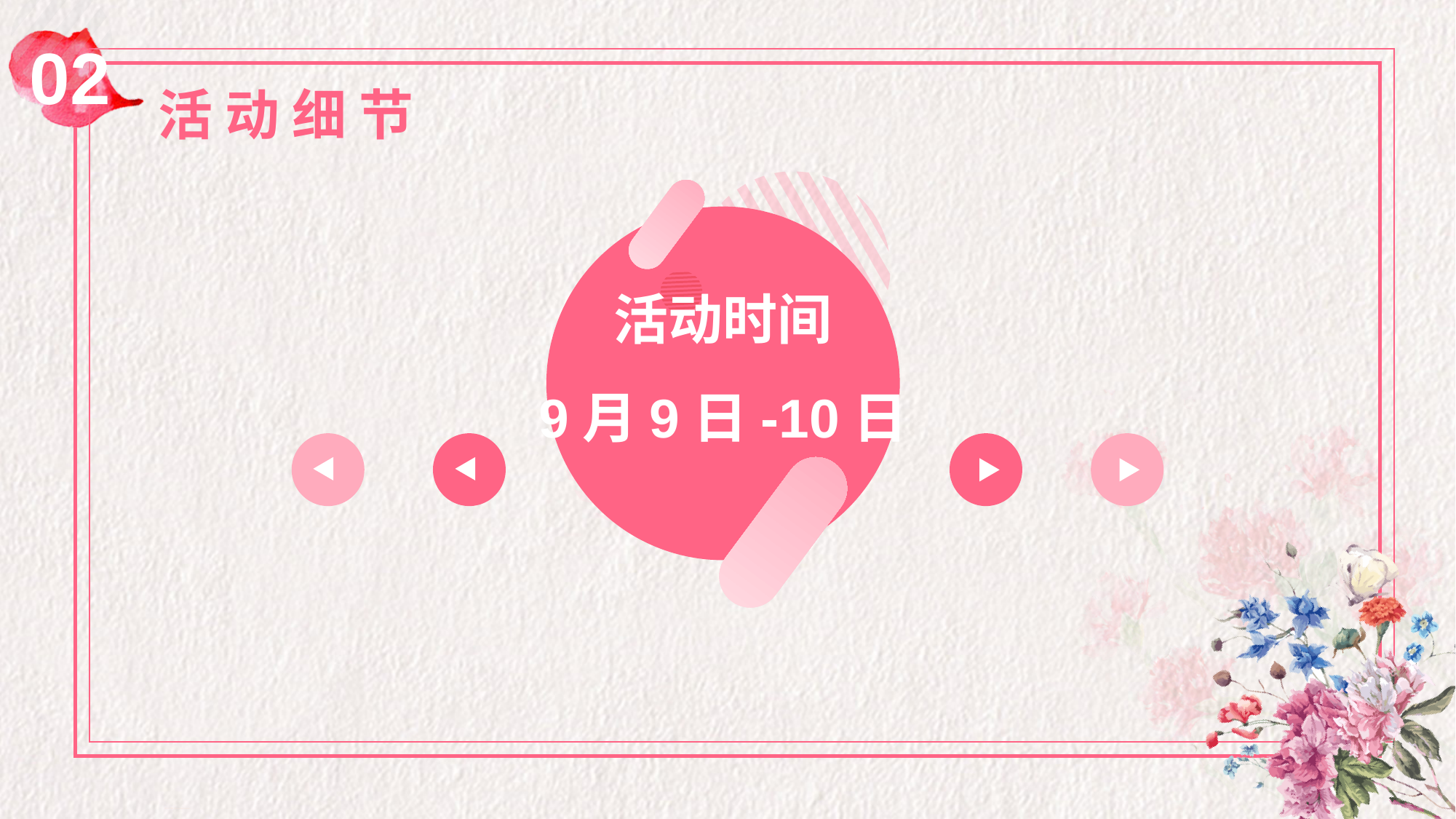

02
活 动 细 节

活动时间
9月9日-10日

节日PPT模板 http://www.1ppt.com/jieri/